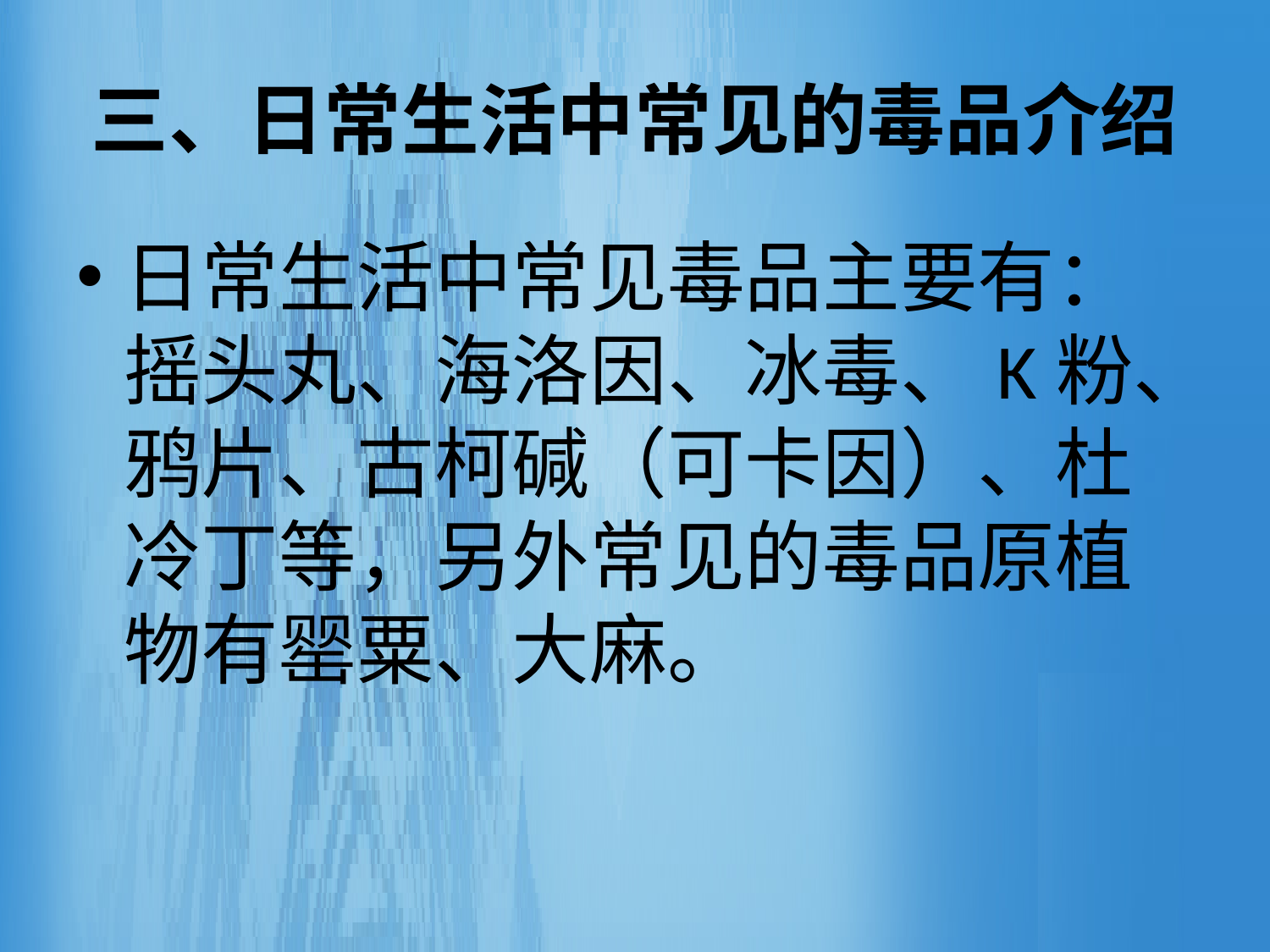

# 三、日常生活中常见的毒品介绍
日常生活中常见毒品主要有：摇头丸、海洛因、冰毒、K粉、鸦片、古柯碱（可卡因）、杜冷丁等，另外常见的毒品原植物有罂粟、大麻。